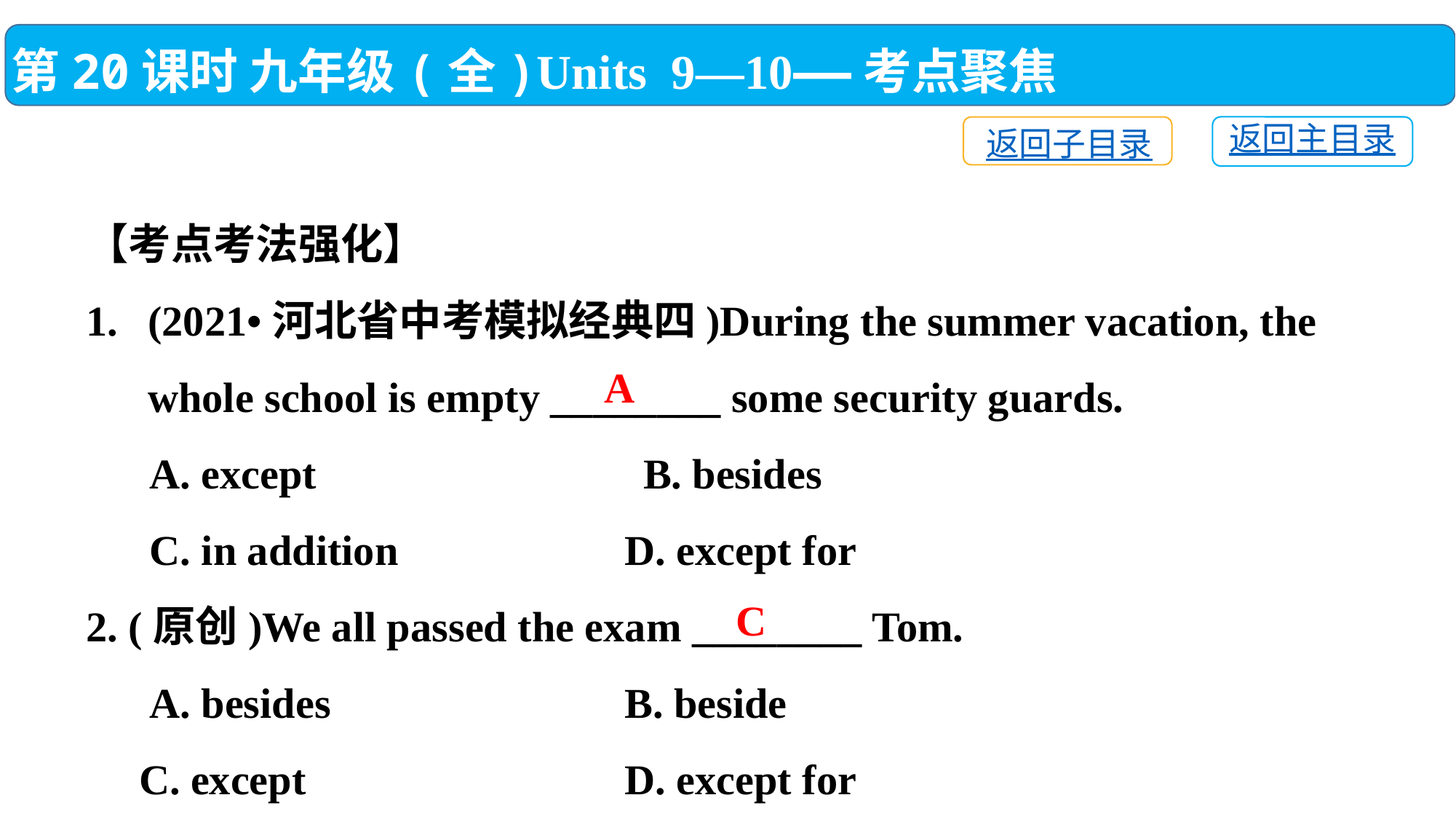

第20课时 九年级(全)Units  9—10——考点聚焦
返回主目录

返回子目录
【考点考法强化】
(2021•河北省中考模拟经典四)During the summer vacation, the whole school is empty ________ some security guards.
      A. except　　　　　　　 B. besides
      C. in addition	                    D. except for
2. (原创)We all passed the exam ________ Tom.
      A. besides	                    B. beside
     C. except	                    D. except for

A
C